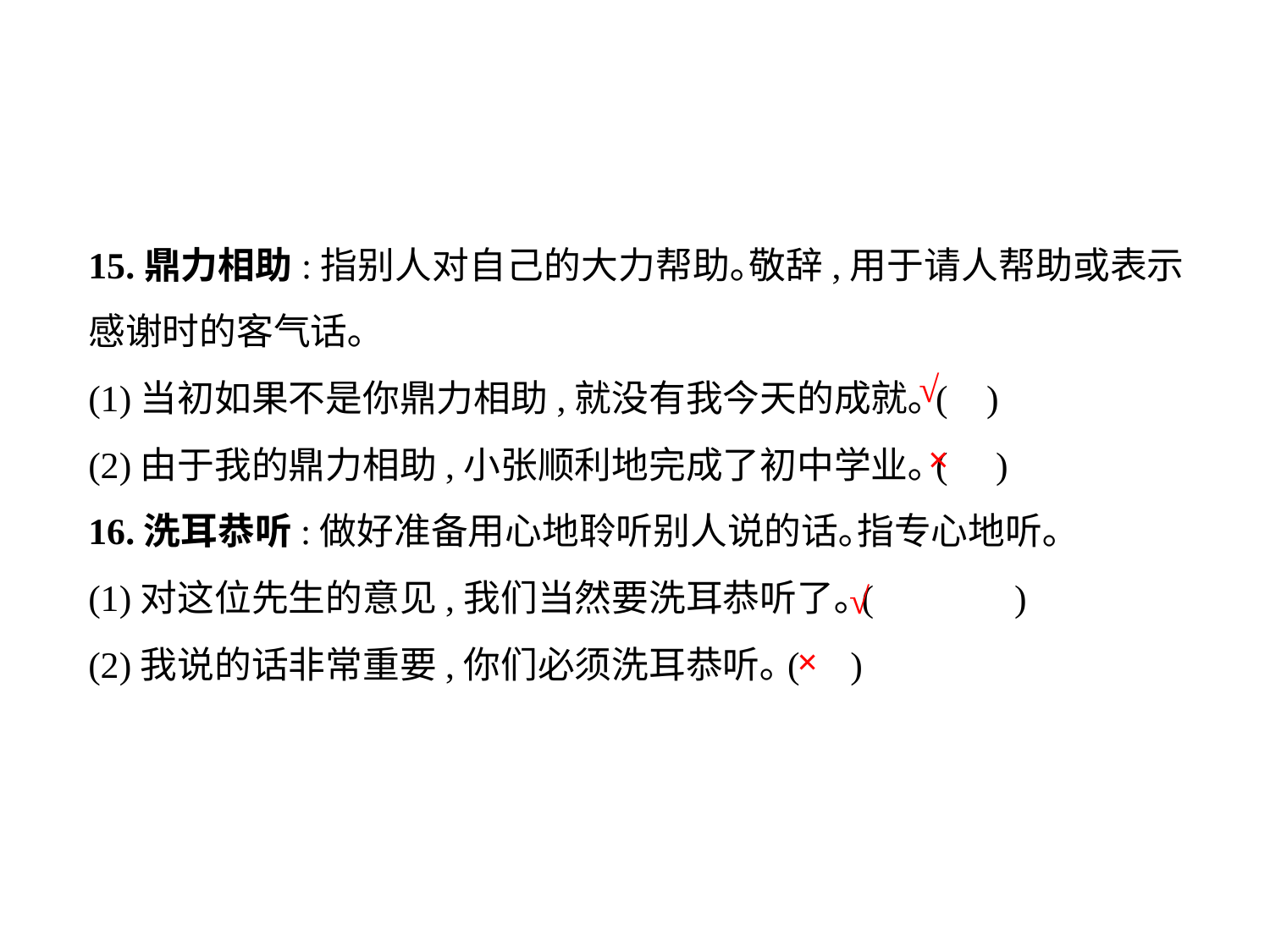

15.鼎力相助:指别人对自己的大力帮助｡敬辞,用于请人帮助或表示感谢时的客气话｡
(1)当初如果不是你鼎力相助,就没有我今天的成就｡(	 )
(2)由于我的鼎力相助,小张顺利地完成了初中学业｡(	  )
16.洗耳恭听:做好准备用心地聆听别人说的话｡指专心地听｡
(1)对这位先生的意见,我们当然要洗耳恭听了｡(	    )
(2)我说的话非常重要,你们必须洗耳恭听｡(	)
√
×
√
×